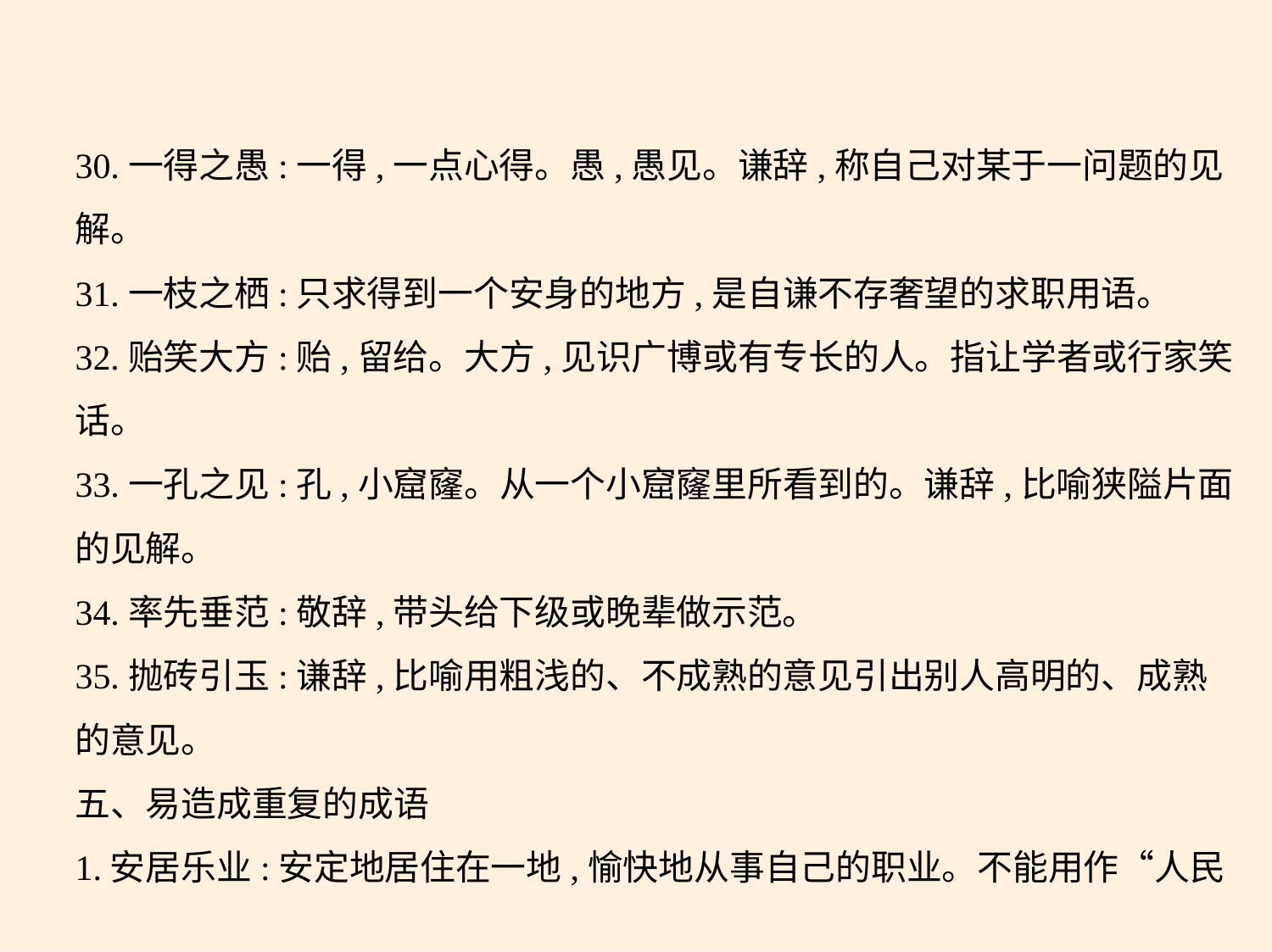

30.一得之愚:一得,一点心得。愚,愚见。谦辞,称自己对某于一问题的见
解。
31.一枝之栖:只求得到一个安身的地方,是自谦不存奢望的求职用语。
32.贻笑大方:贻,留给。大方,见识广博或有专长的人。指让学者或行家笑
话。
33.一孔之见:孔,小窟窿。从一个小窟窿里所看到的。谦辞,比喻狭隘片面
的见解。
34.率先垂范:敬辞,带头给下级或晚辈做示范。
35.抛砖引玉:谦辞,比喻用粗浅的、不成熟的意见引出别人高明的、成熟
的意见。
五、易造成重复的成语
1.安居乐业:安定地居住在一地,愉快地从事自己的职业。不能用作“人民